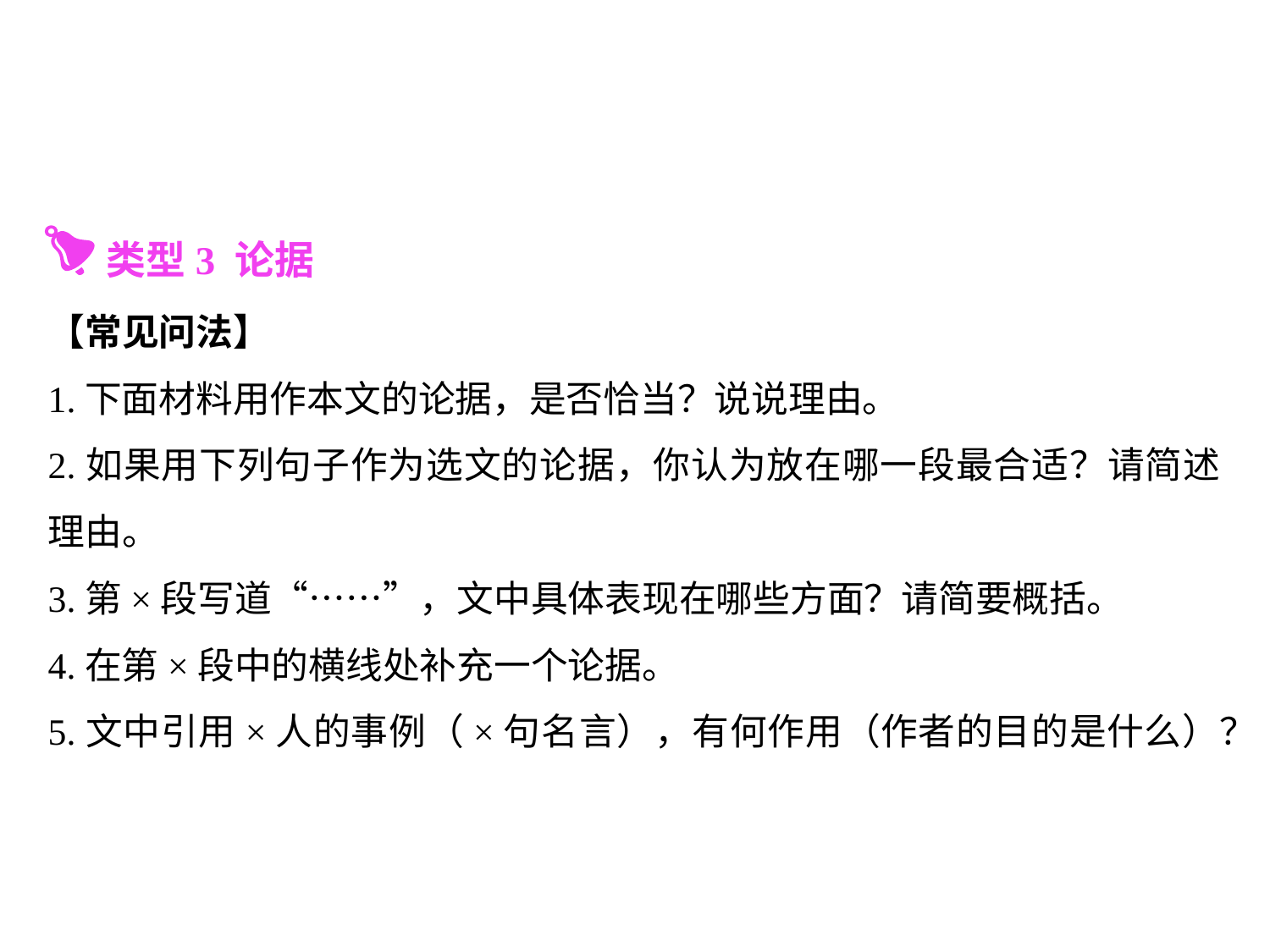

类型3 论据

【常见问法】
1.下面材料用作本文的论据，是否恰当？说说理由。
2.如果用下列句子作为选文的论据，你认为放在哪一段最合适？请简述理由。
3.第×段写道“……”，文中具体表现在哪些方面？请简要概括。
4.在第×段中的横线处补充一个论据。
5.文中引用×人的事例（×句名言），有何作用（作者的目的是什么）？